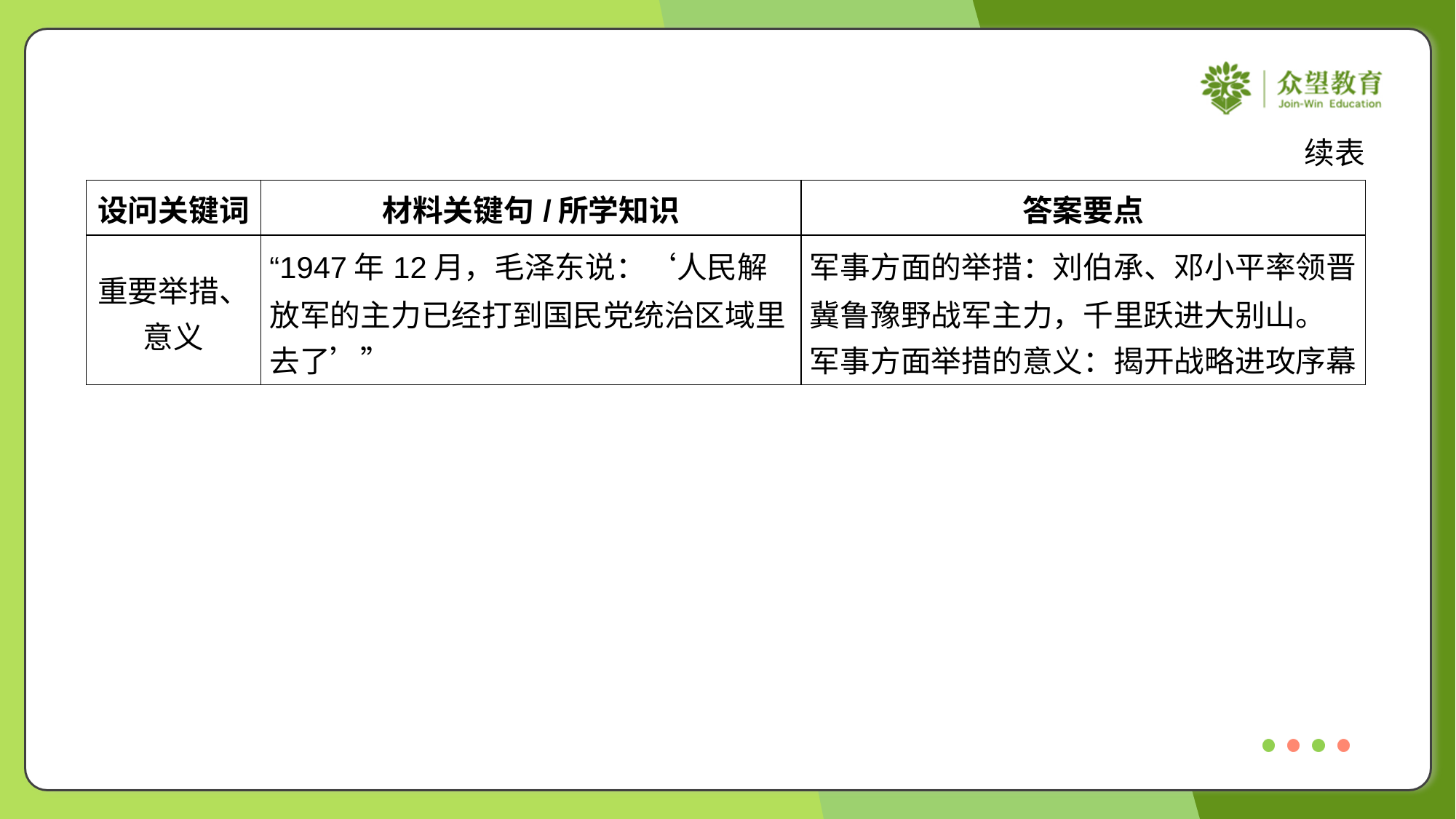

续表
| 设问关键词 | 材料关键句/所学知识 | 答案要点 |
| --- | --- | --- |
| 重要举措、 意义 | “1947年12月，毛泽东说：‘人民解 放军的主力已经打到国民党统治区域里 去了’” | 军事方面的举措：刘伯承、邓小平率领晋 冀鲁豫野战军主力，千里跃进大别山。 军事方面举措的意义：揭开战略进攻序幕 |